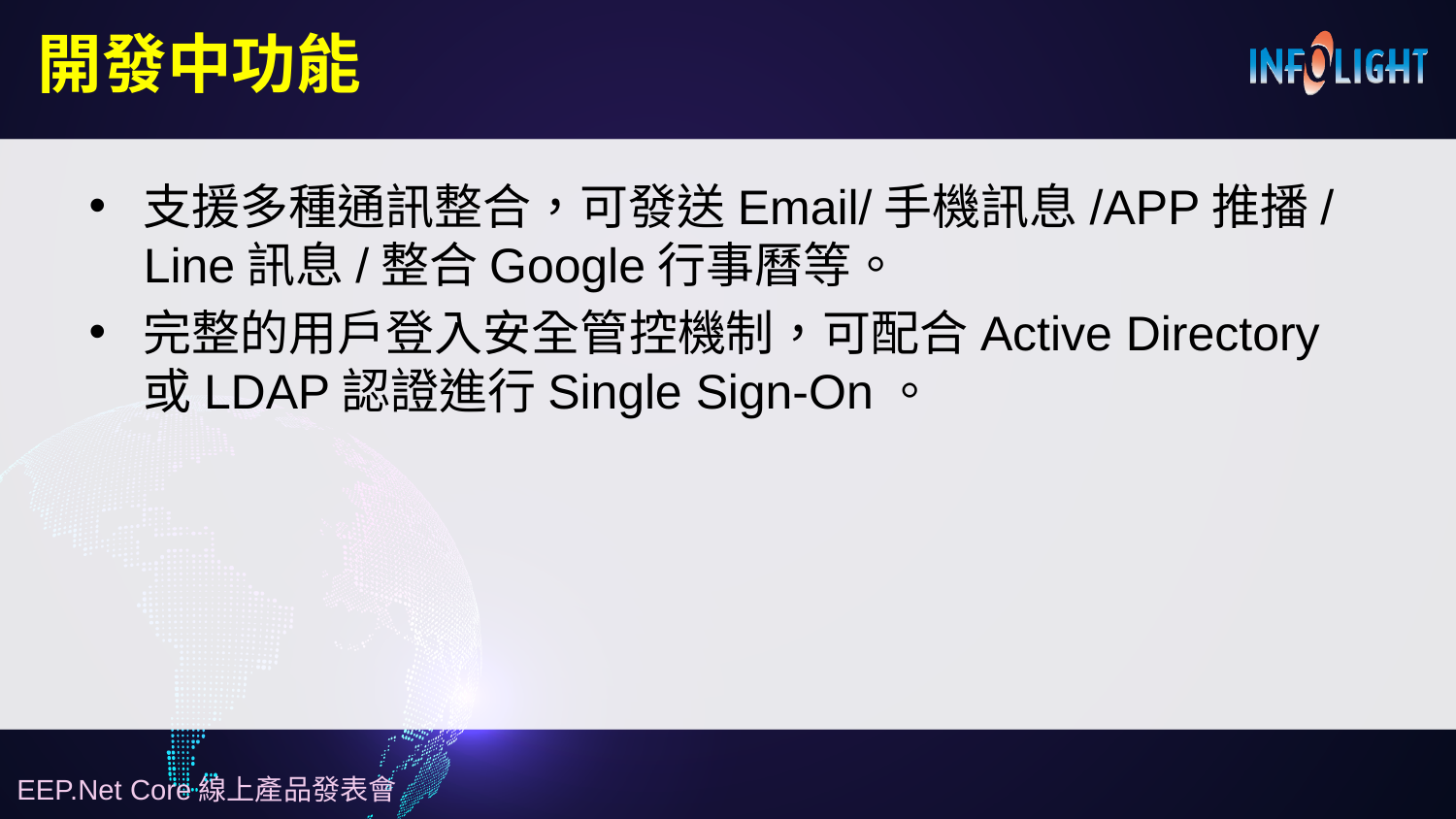

# 開發中功能
支援多種通訊整合，可發送Email/手機訊息/APP推播/Line訊息/整合Google行事曆等。
完整的用戶登入安全管控機制，可配合Active Directory或LDAP認證進行Single Sign-On。